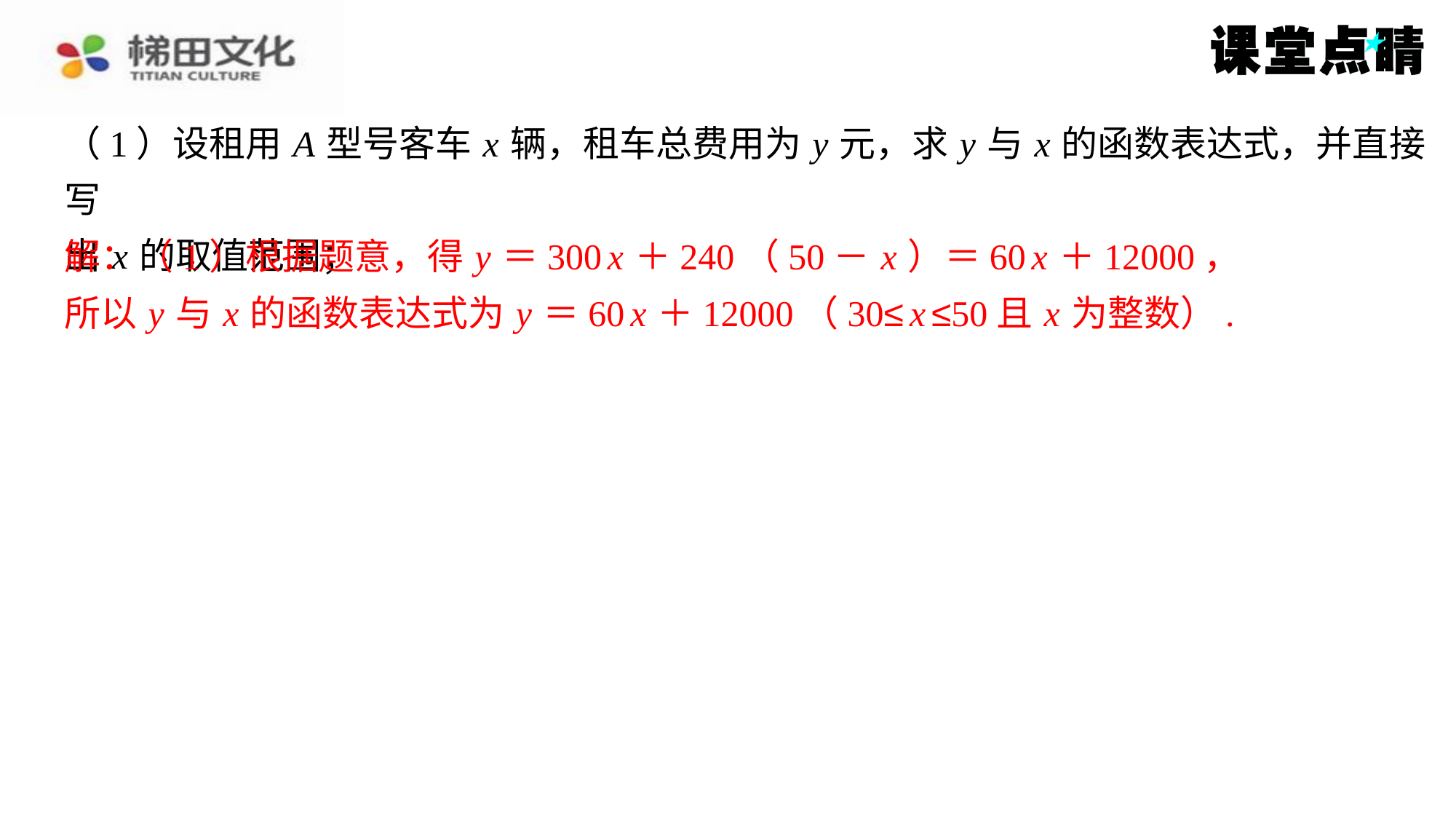

（1）设租用 A 型号客车 x 辆，租车总费用为 y 元，求 y 与 x 的函数表达式，并直接写
出 x 的取值范围；
解：（1）根据题意，得 y ＝300 x ＋240（50－ x ）＝60 x ＋12000，
所以 y 与 x 的函数表达式为 y ＝60 x ＋12000（30≤ x ≤50且 x 为整数）.
解：（1）根据题意，得 y ＝300 x ＋240（50－ x ）＝60 x ＋12000，
所以 y 与 x 的函数表达式为 y ＝60 x ＋12000（30≤ x ≤50且 x 为整数）.